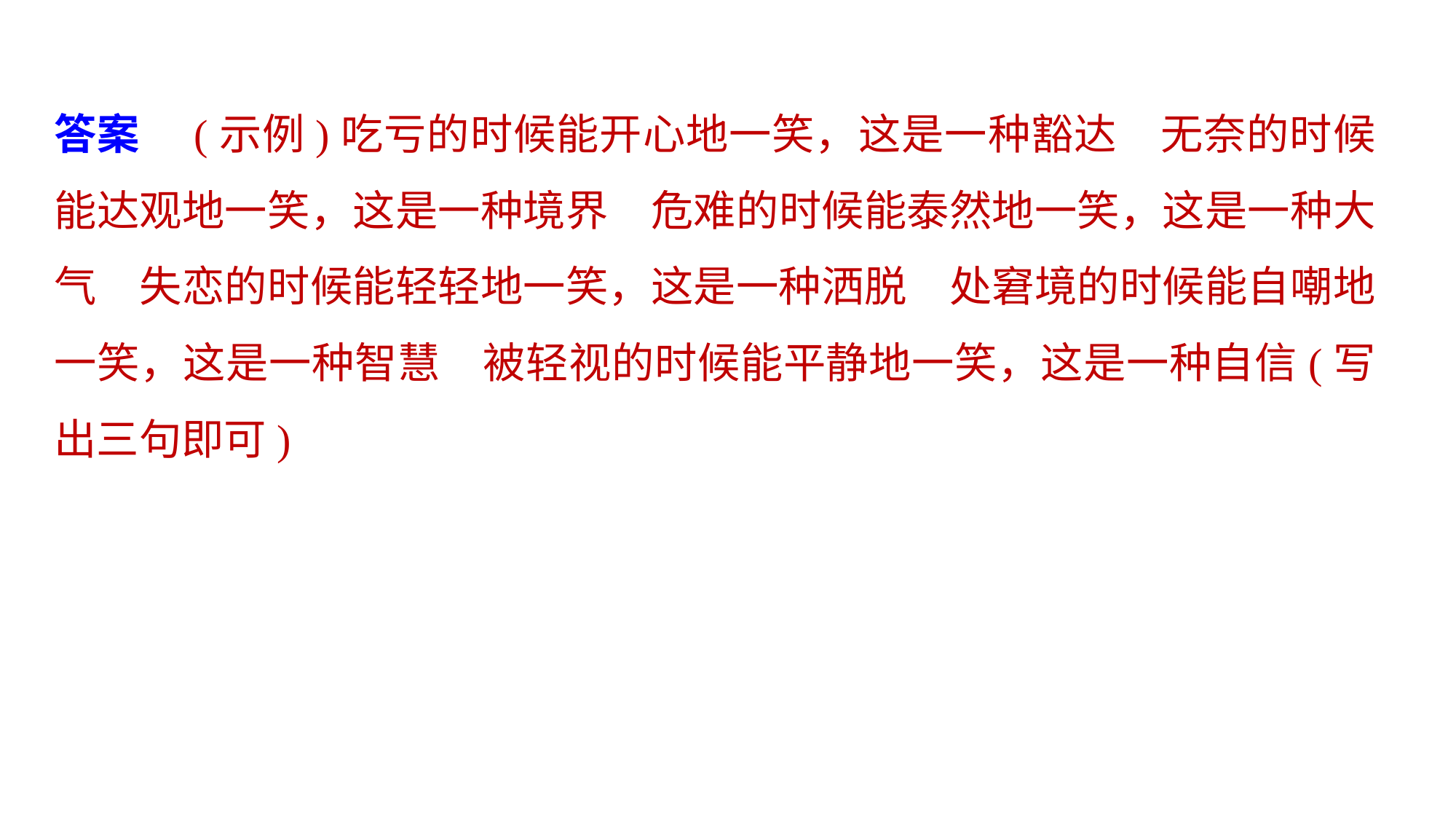

答案　(示例)吃亏的时候能开心地一笑，这是一种豁达　无奈的时候能达观地一笑，这是一种境界　危难的时候能泰然地一笑，这是一种大气　失恋的时候能轻轻地一笑，这是一种洒脱　处窘境的时候能自嘲地一笑，这是一种智慧　被轻视的时候能平静地一笑，这是一种自信(写出三句即可)